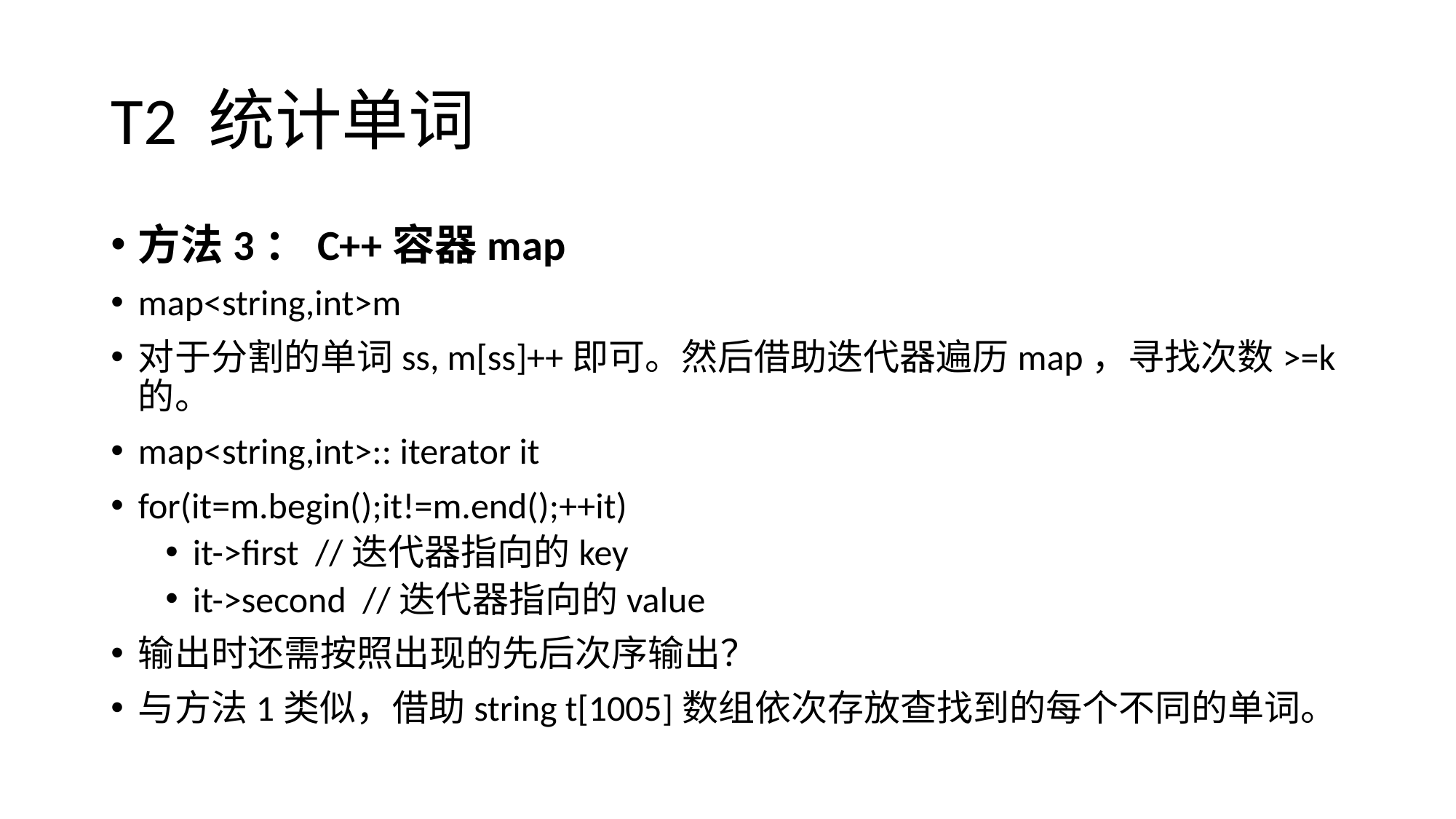

# T2 统计单词
方法3：C++容器map
map<string,int>m
对于分割的单词ss, m[ss]++即可。然后借助迭代器遍历map，寻找次数>=k的。
map<string,int>:: iterator it
for(it=m.begin();it!=m.end();++it)
it->first  //迭代器指向的key
it->second  //迭代器指向的value
输出时还需按照出现的先后次序输出？
与方法1类似，借助string t[1005]数组依次存放查找到的每个不同的单词。